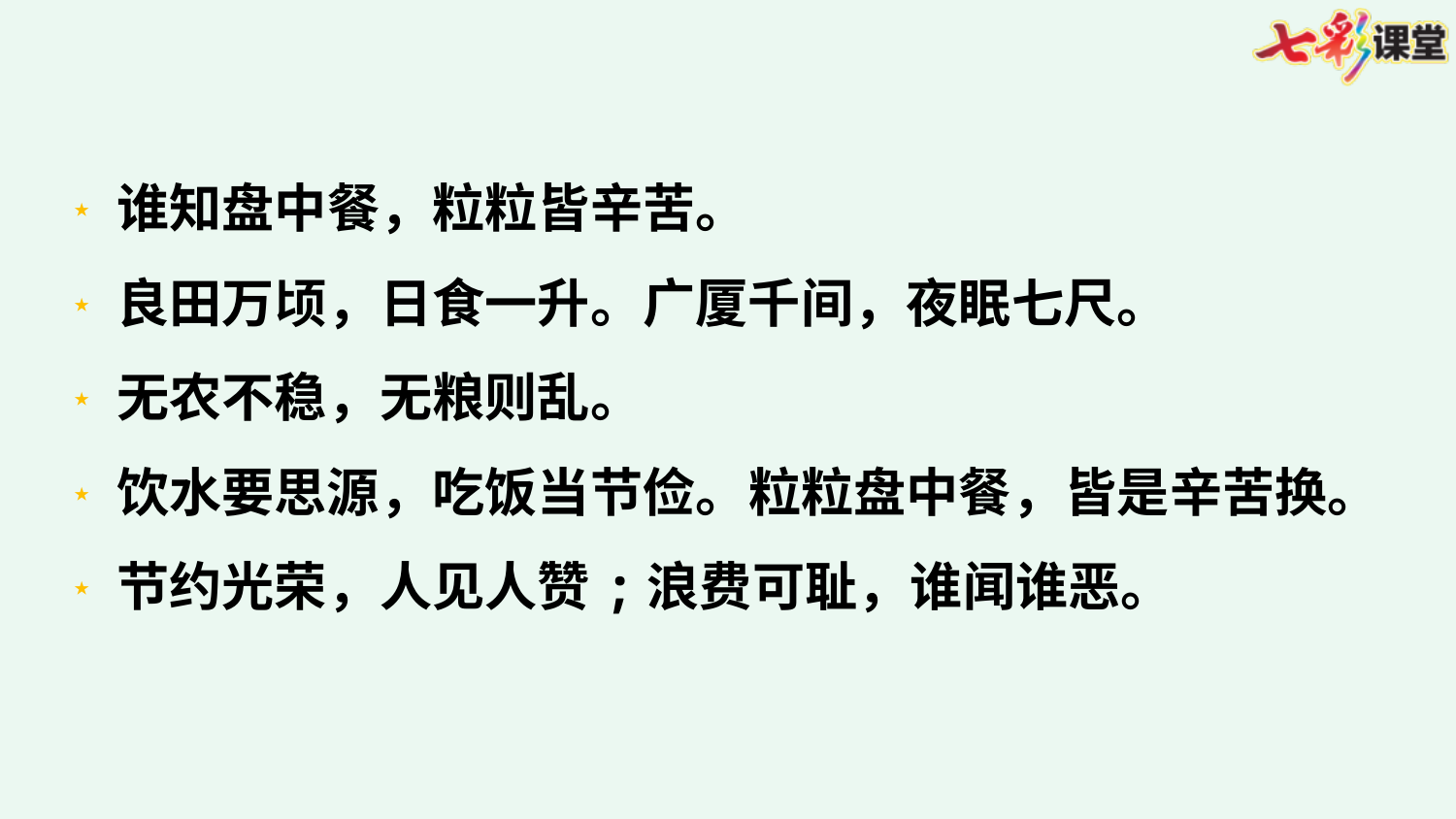

谁知盘中餐，粒粒皆辛苦。
良田万顷，日食一升。广厦千间，夜眠七尺。
无农不稳，无粮则乱。
饮水要思源，吃饭当节俭。粒粒盘中餐，皆是辛苦换。
节约光荣，人见人赞;浪费可耻，谁闻谁恶。